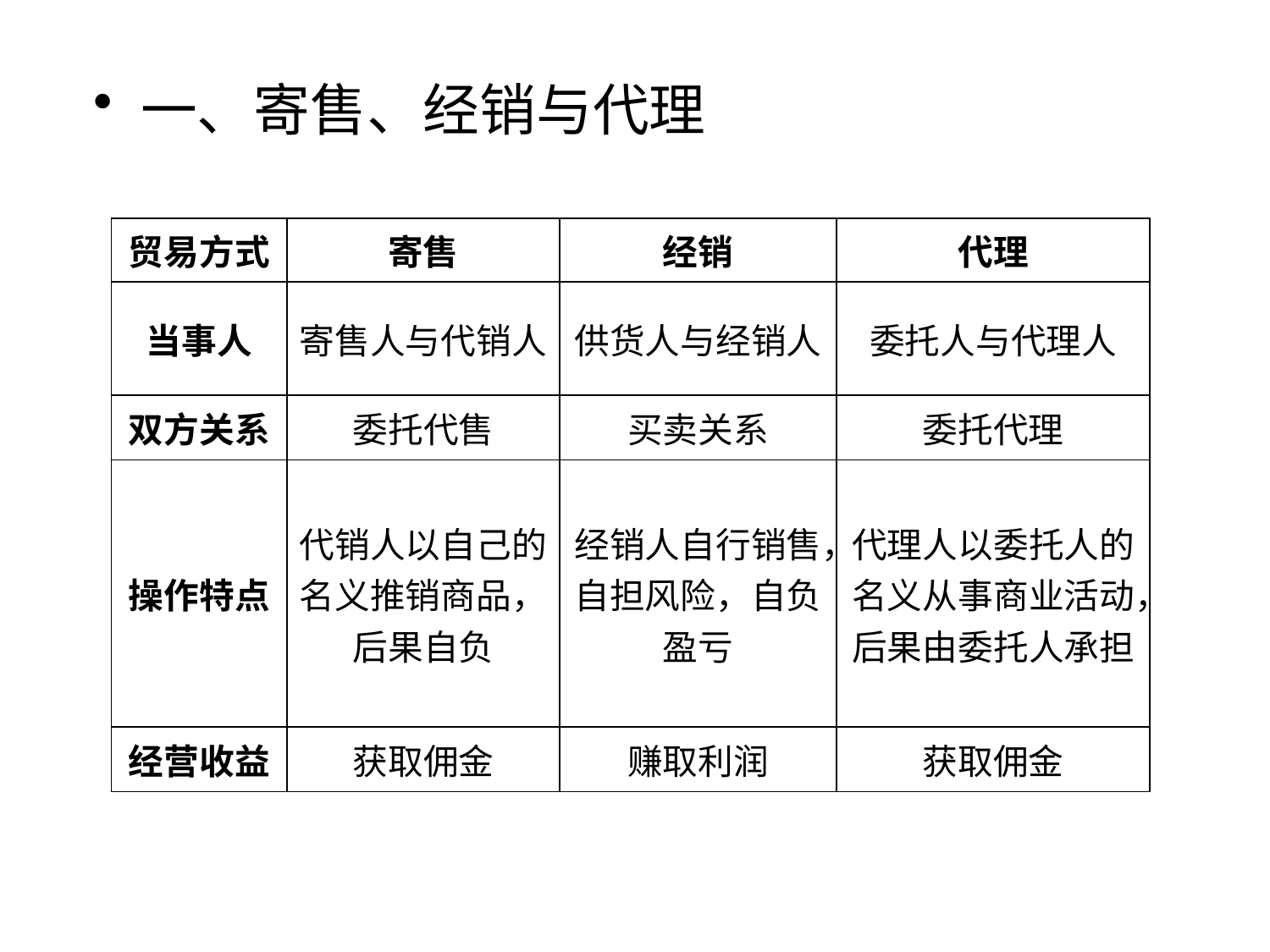

一、寄售、经销与代理
| 贸易方式 | 寄售 | 经销 | 代理 |
| --- | --- | --- | --- |
| 当事人 | 寄售人与代销人 | 供货人与经销人 | 委托人与代理人 |
| 双方关系 | 委托代售 | 买卖关系 | 委托代理 |
| 操作特点 | 代销人以自己的名义推销商品，后果自负 | 经销人自行销售，自担风险，自负盈亏 | 代理人以委托人的名义从事商业活动，后果由委托人承担 |
| 经营收益 | 获取佣金 | 赚取利润 | 获取佣金 |